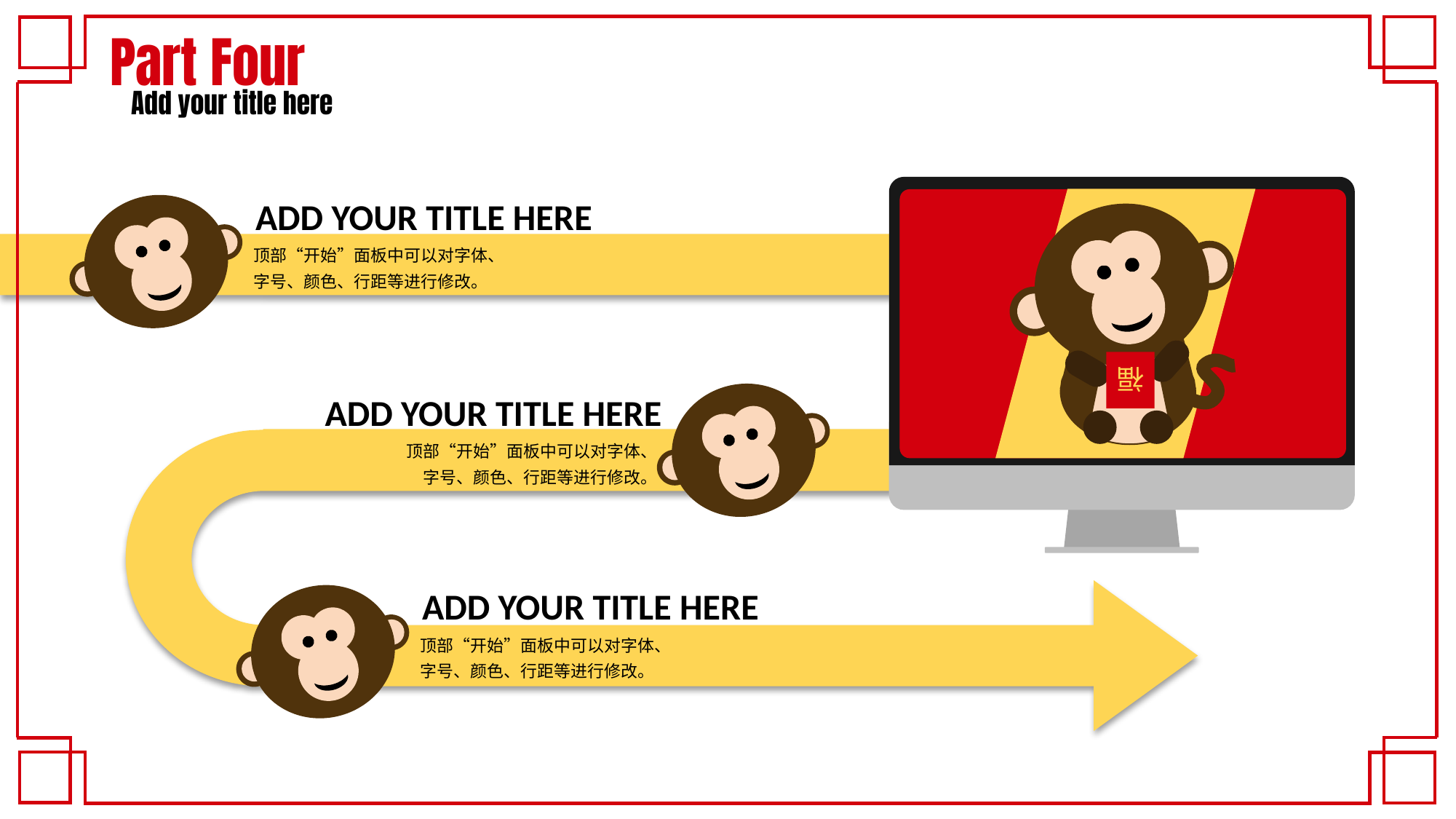

Part Four
Add your title here

此处放置图片或者数据
PIC OR DATA HERE

ADD YOUR TITLE HERE
顶部“开始”面板中可以对字体、字号、颜色、行距等进行修改。

福

ADD YOUR TITLE HERE
顶部“开始”面板中可以对字体、字号、颜色、行距等进行修改。
ADD YOUR TITLE HERE
顶部“开始”面板中可以对字体、字号、颜色、行距等进行修改。